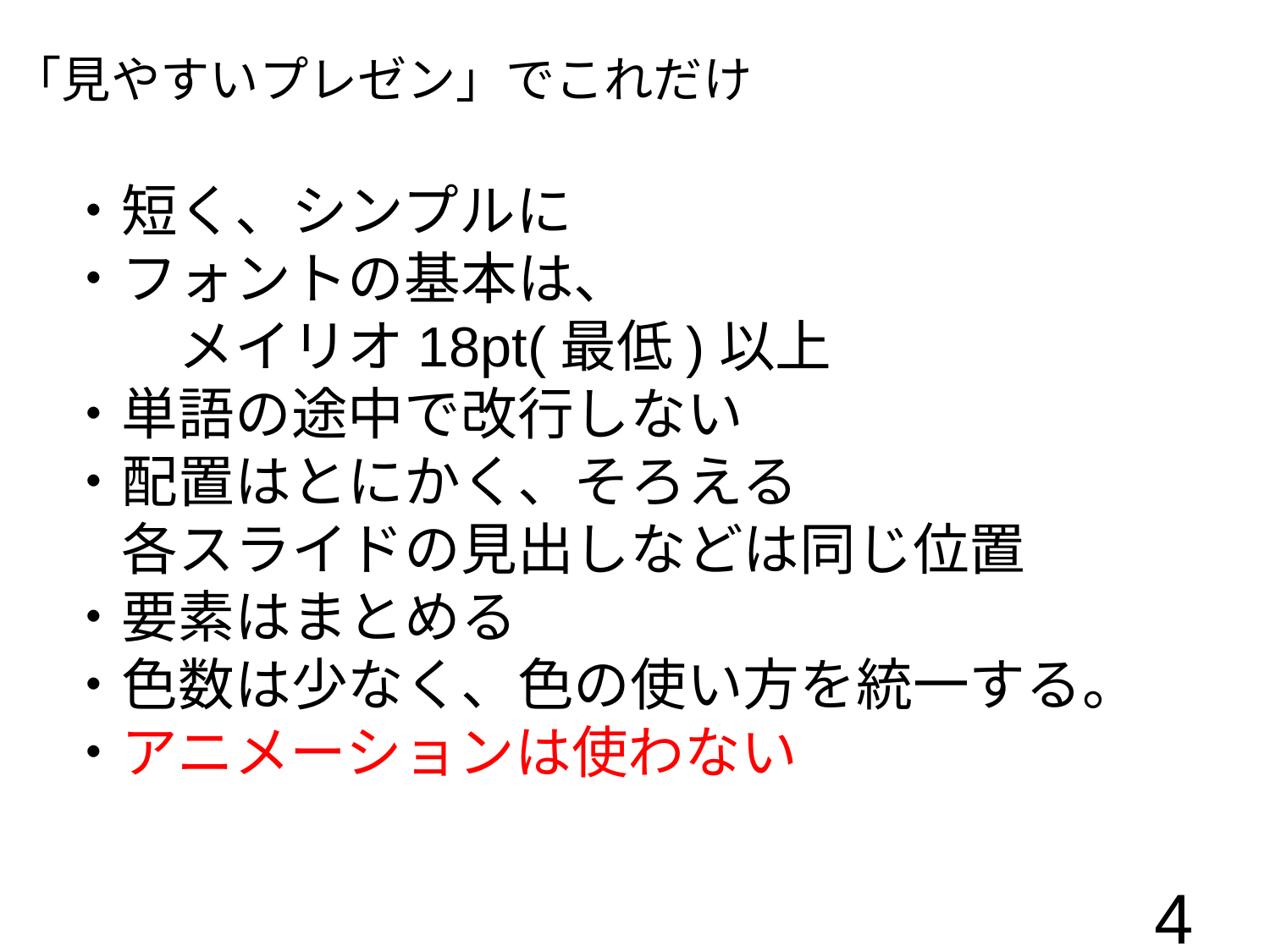

「見やすいプレゼン」でこれだけ
・短く、シンプルに
・フォントの基本は、
　　メイリオ18pt(最低)以上
・単語の途中で改行しない
・配置はとにかく、そろえる
　各スライドの見出しなどは同じ位置
・要素はまとめる
・色数は少なく、色の使い方を統一する。
・アニメーションは使わない
4